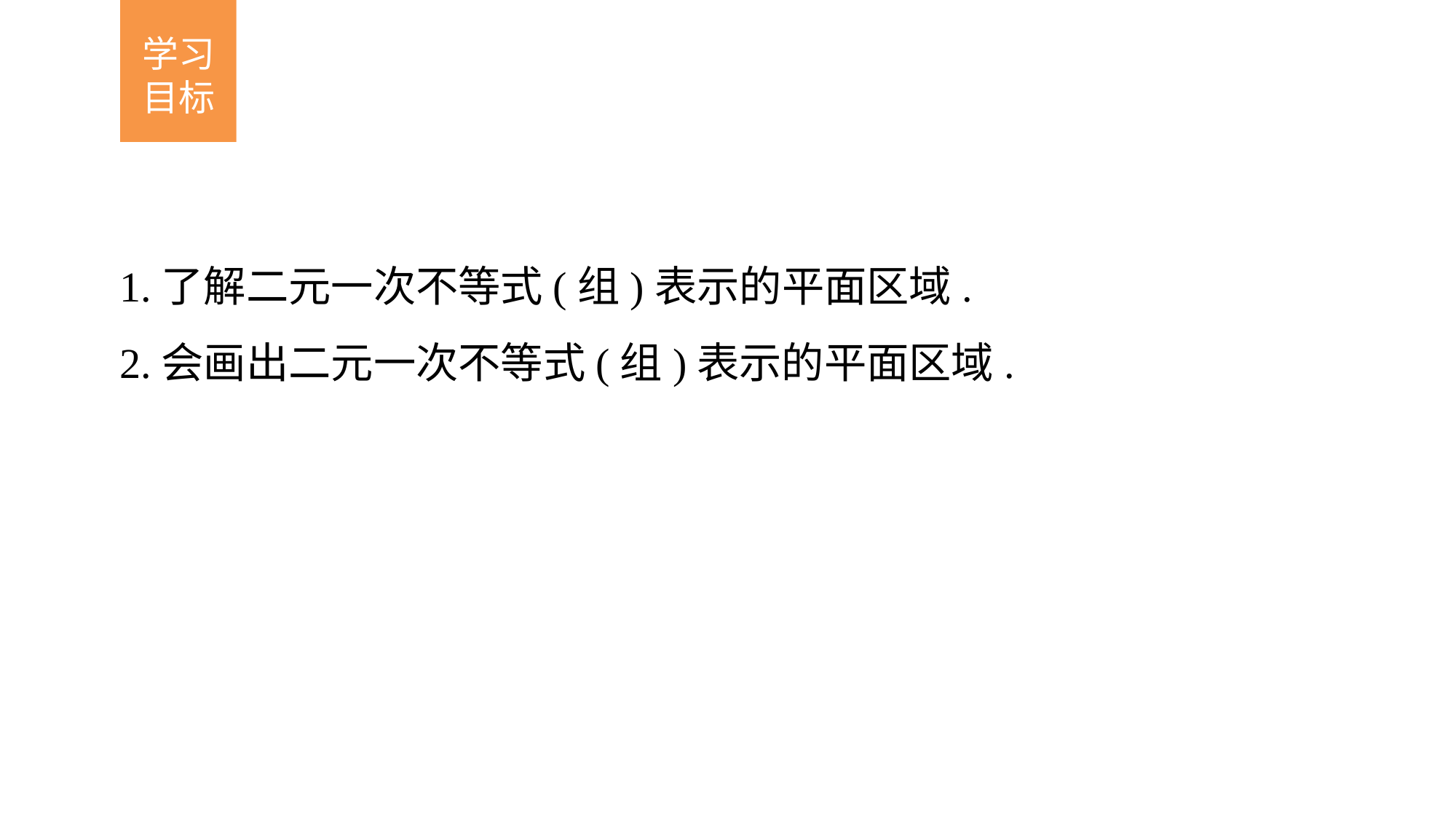

学习目标
1.了解二元一次不等式(组)表示的平面区域.
2.会画出二元一次不等式(组)表示的平面区域.